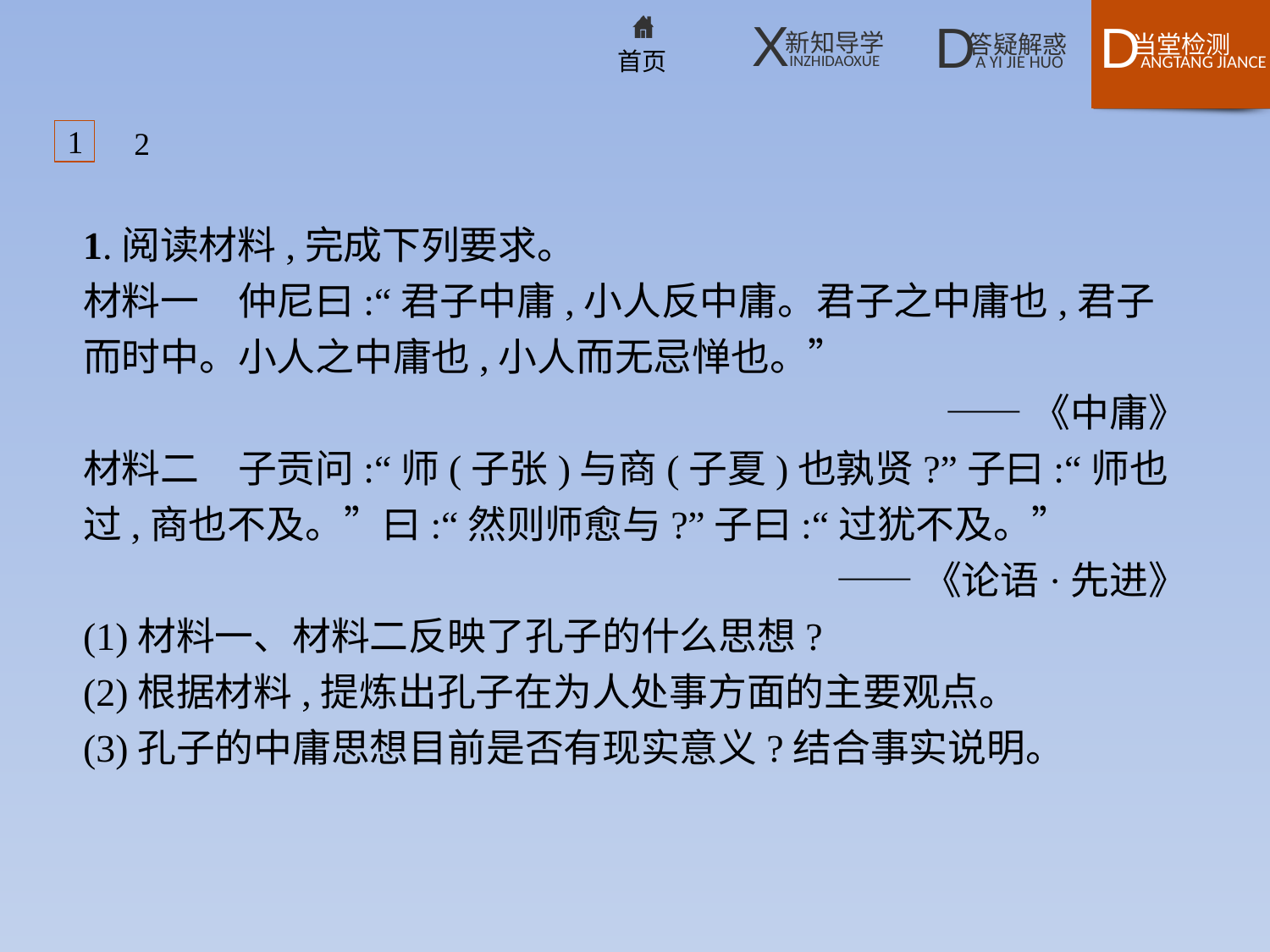

1
2
1.阅读材料,完成下列要求。
材料一　仲尼曰:“君子中庸,小人反中庸。君子之中庸也,君子而时中。小人之中庸也,小人而无忌惮也。”
——《中庸》
材料二　子贡问:“师(子张)与商(子夏)也孰贤?”子曰:“师也过,商也不及。”曰:“然则师愈与?”子曰:“过犹不及。”
——《论语·先进》
(1)材料一、材料二反映了孔子的什么思想?
(2)根据材料,提炼出孔子在为人处事方面的主要观点。
(3)孔子的中庸思想目前是否有现实意义?结合事实说明。